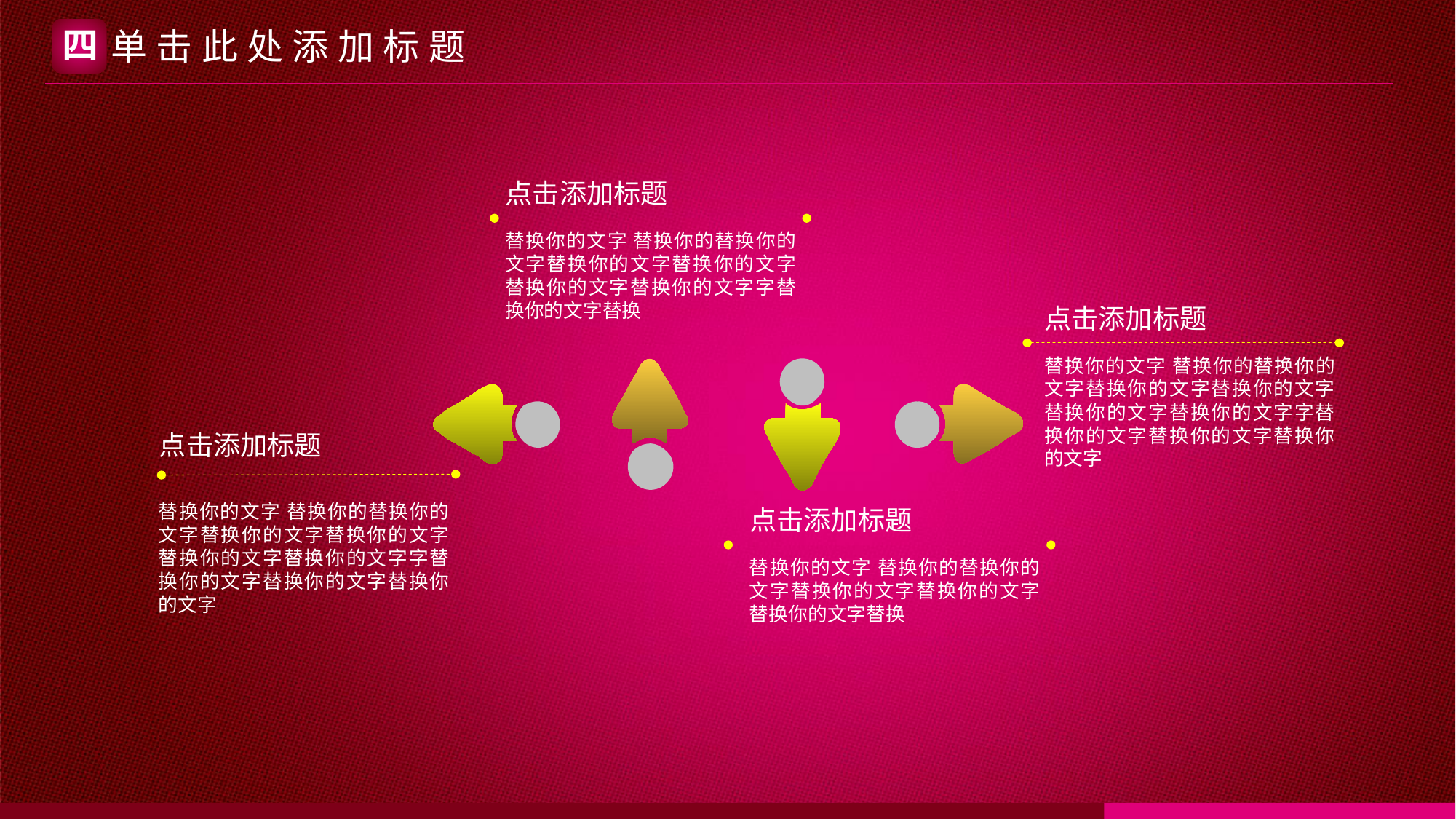

四
单击此处添加标题

点击添加标题
替换你的文字 替换你的替换你的文字替换你的文字替换你的文字替换你的文字替换你的文字字替换你的文字替换
点击添加标题
替换你的文字 替换你的替换你的文字替换你的文字替换你的文字替换你的文字替换你的文字字替换你的文字替换你的文字替换你的文字

点击添加标题
替换你的文字 替换你的替换你的文字替换你的文字替换你的文字替换你的文字替换你的文字字替换你的文字替换你的文字替换你的文字
点击添加标题
替换你的文字 替换你的替换你的文字替换你的文字替换你的文字替换你的文字替换